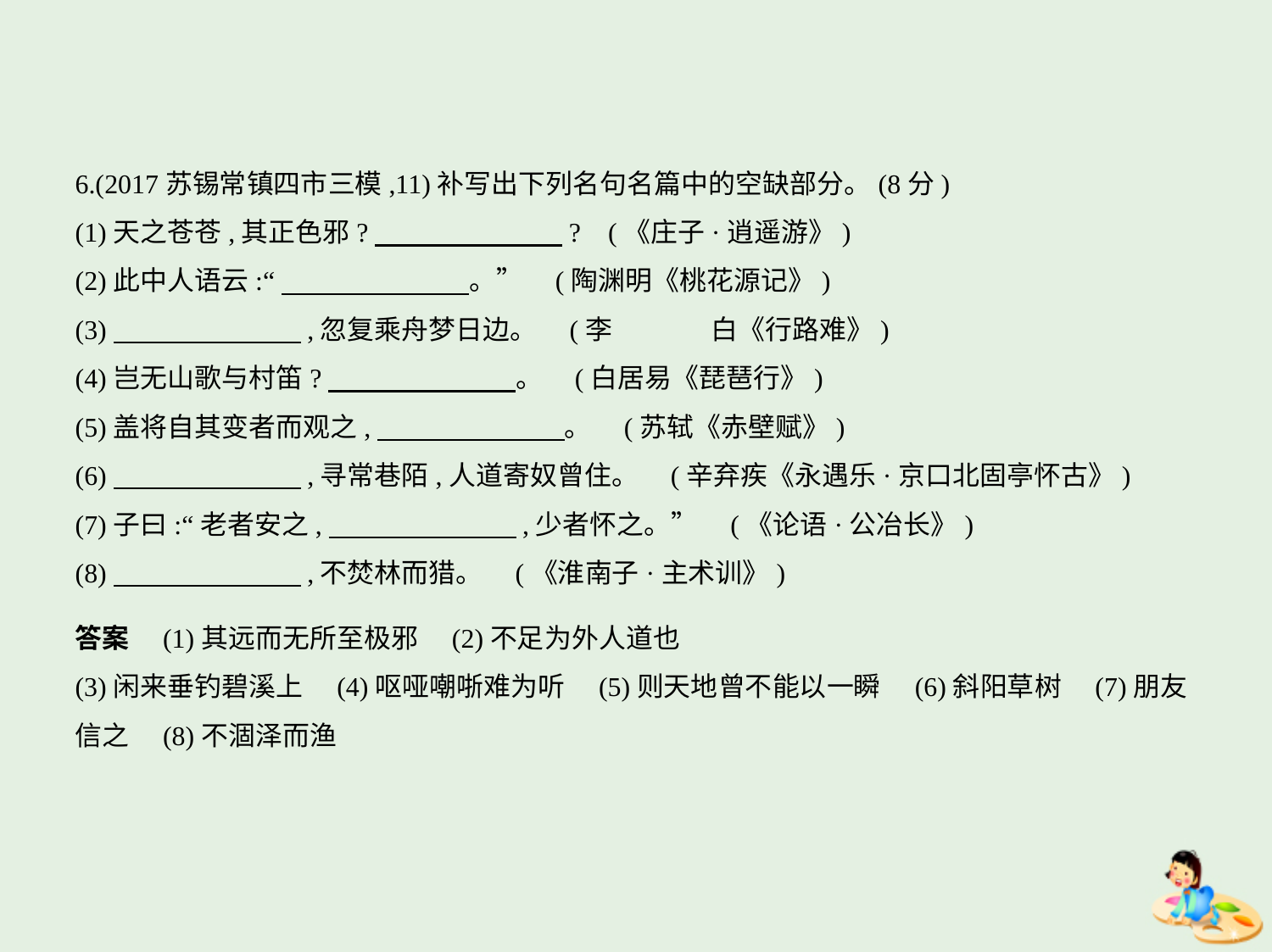

6.(2017苏锡常镇四市三模,11)补写出下列名句名篇中的空缺部分。(8分)
(1)天之苍苍,其正色邪?　　　　　　    ? (《庄子·逍遥游》)
(2)此中人语云:“　　　　　　    。” (陶渊明《桃花源记》)
(3)　　　　　　    ,忽复乘舟梦日边。 (李	白《行路难》)
(4)岂无山歌与村笛?　　　　　　    。 (白居易《琵琶行》)
(5)盖将自其变者而观之,　　　　　　    。 (苏轼《赤壁赋》)
(6)　　　　　　    ,寻常巷陌,人道寄奴曾住。 (辛弃疾《永遇乐·京口北固亭怀古》)
(7)子曰:“老者安之,　　　　　　    ,少者怀之。” (《论语·公冶长》)
(8)　　　　　　    ,不焚林而猎。 (《淮南子·主术训》)
答案　(1)其远而无所至极邪　(2)不足为外人道也
(3)闲来垂钓碧溪上　(4)呕哑嘲哳难为听　(5)则天地曾不能以一瞬　(6)斜阳草树　(7)朋友
信之　(8)不涸泽而渔